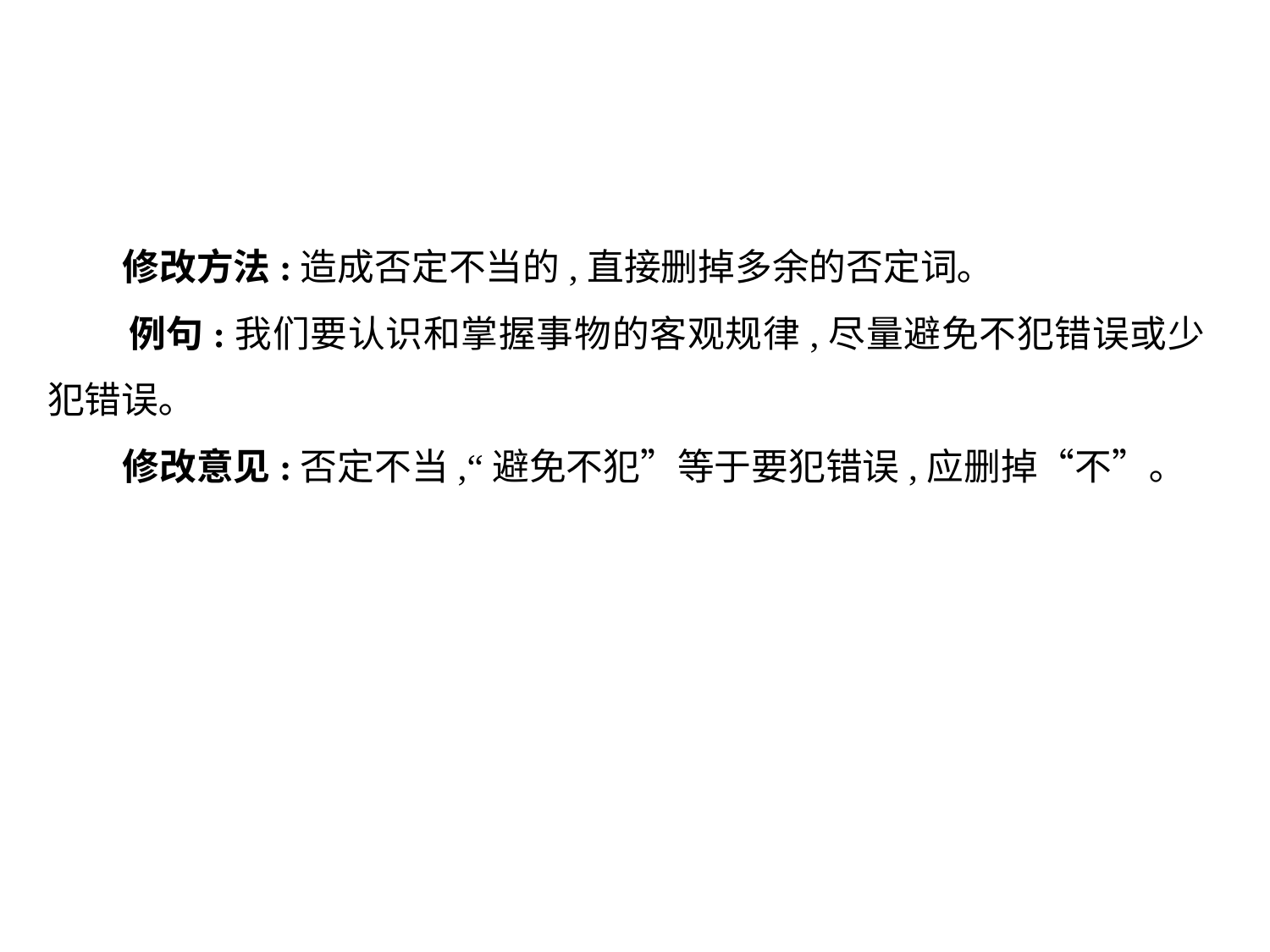

修改方法:造成否定不当的,直接删掉多余的否定词｡
        例句:我们要认识和掌握事物的客观规律,尽量避免不犯错误或少犯错误｡
        修改意见:否定不当,“避免不犯”等于要犯错误,应删掉“不”｡